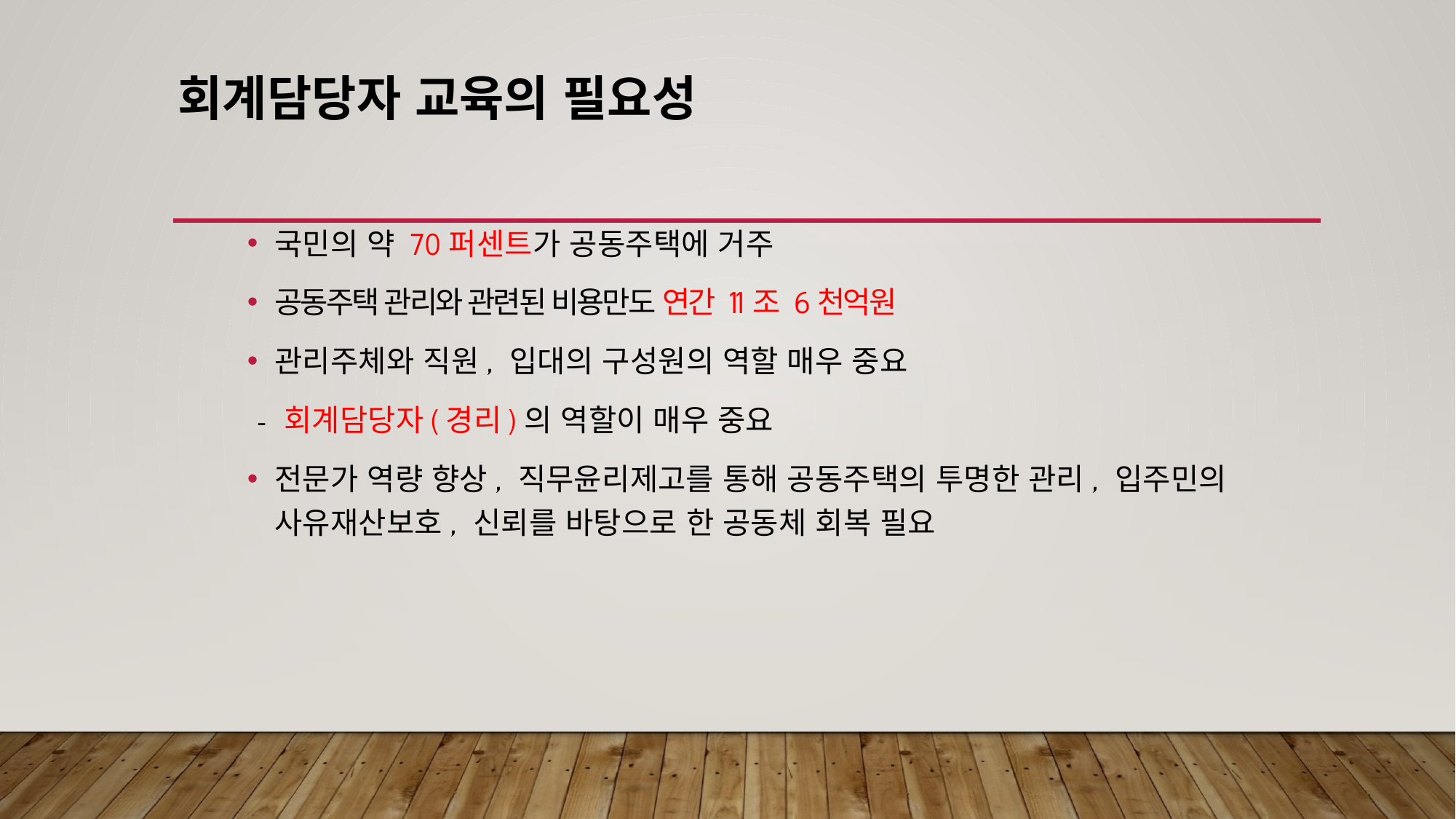

# 회계담당자 교육의 필요성
국민의 약 70퍼센트가 공동주택에 거주
공동주택 관리와 관련된 비용만도 연간 11조 6천억원
관리주체와 직원, 입대의 구성원의 역할 매우 중요
 - 회계담당자(경리)의 역할이 매우 중요
전문가 역량 향상, 직무윤리제고를 통해 공동주택의 투명한 관리, 입주민의 사유재산보호, 신뢰를 바탕으로 한 공동체 회복 필요